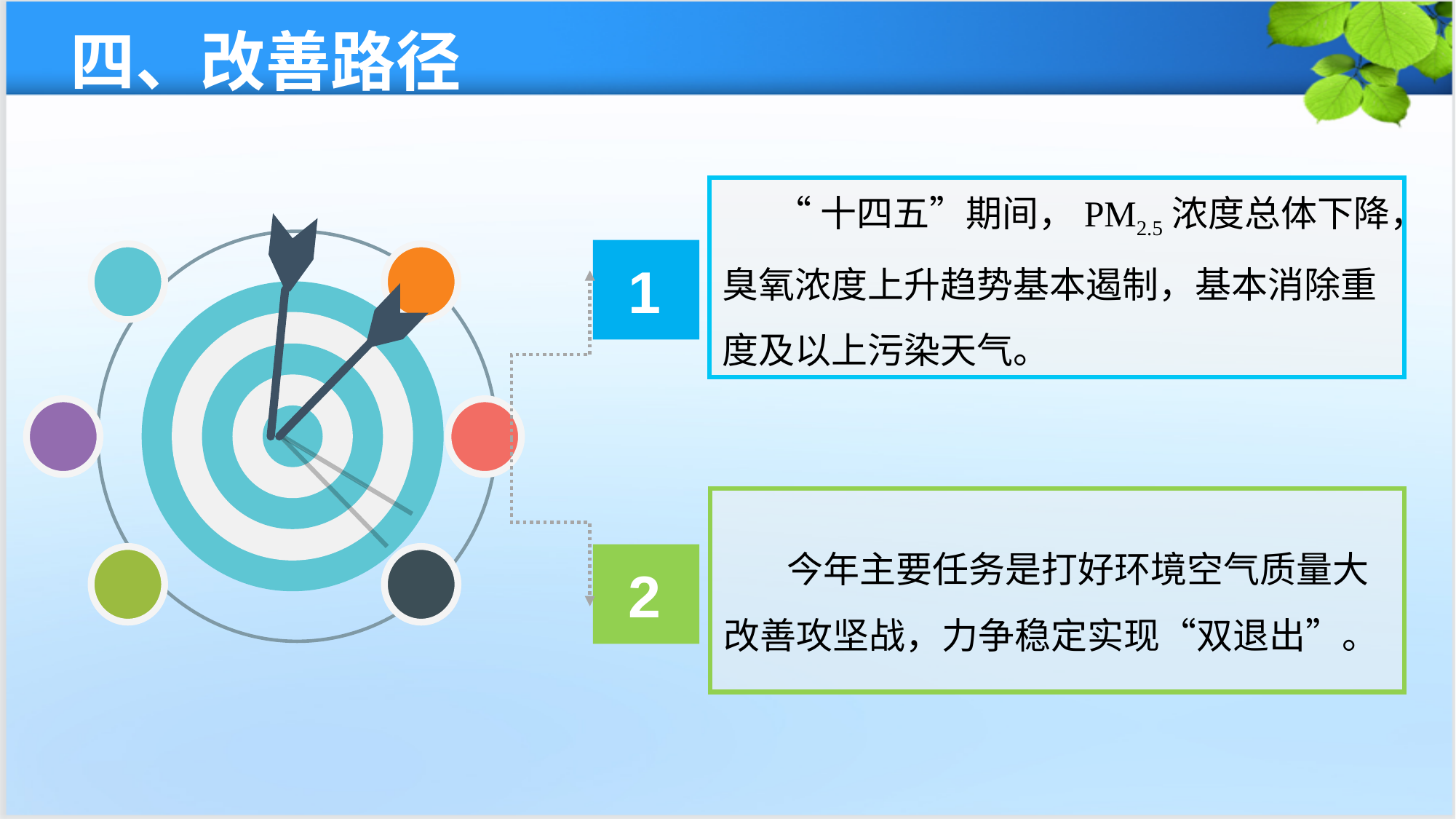

四、改善路径

      “十四五”期间，PM2.5浓度总体下降，臭氧浓度上升趋势基本遏制，基本消除重度及以上污染天气。

1

      今年主要任务是打好环境空气质量大改善攻坚战，力争稳定实现“双退出”。

2